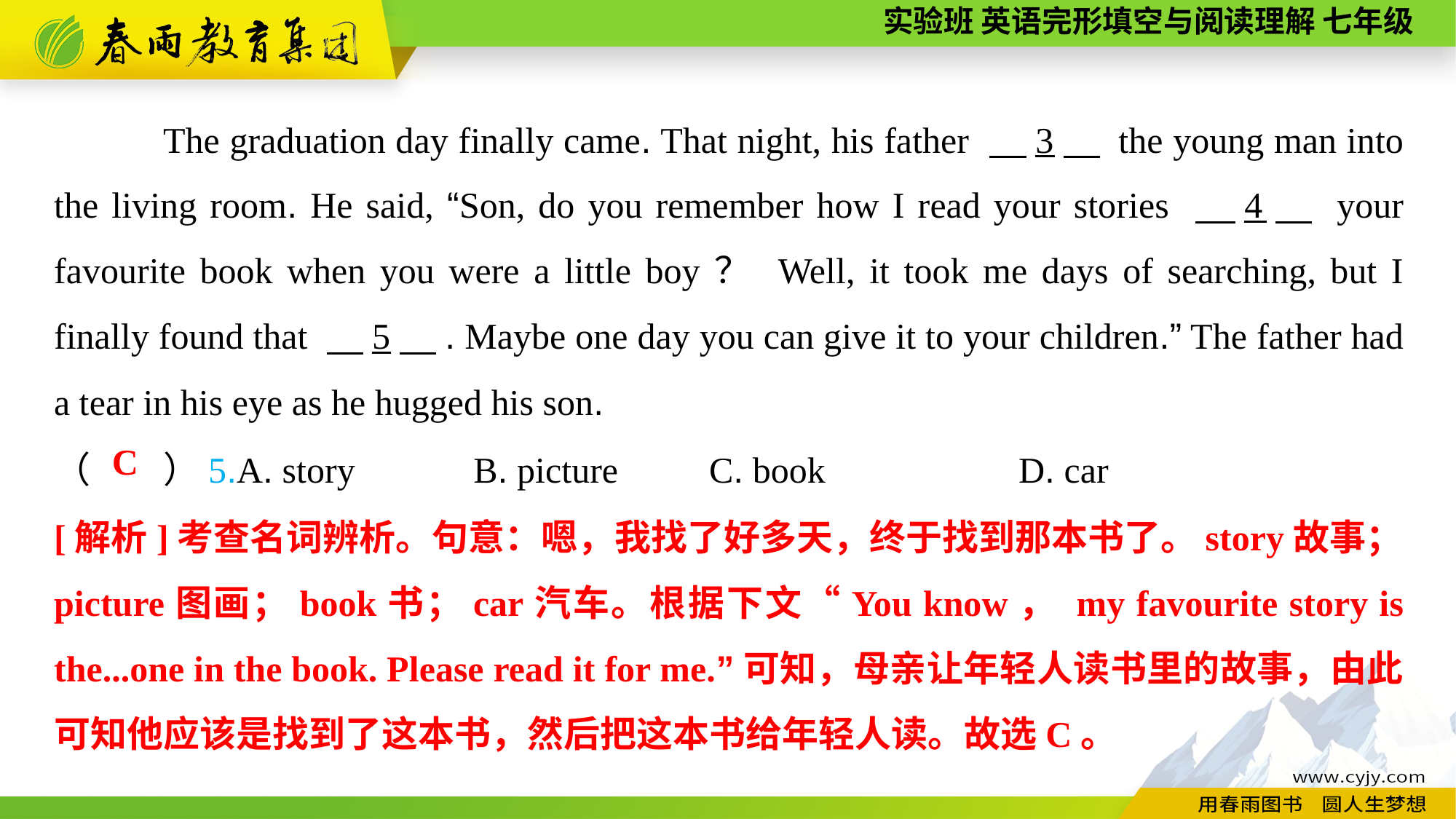

The graduation day finally came. That night, his father 　3　 the young man into the living room. He said, “Son, do you remember how I read your stories 　4　 your favourite book when you were a little boy？ Well, it took me days of searching, but I finally found that 　5　. Maybe one day you can give it to your children.” The father had a tear in his eye as he hugged his son.
（　　）5.A. story             B. picture	C. book	          D. car
C
[解析]考查名词辨析。句意：嗯，我找了好多天，终于找到那本书了。story故事；picture图画；book书；car汽车。根据下文“You know， my favourite story is the...one in the book. Please read it for me.”可知，母亲让年轻人读书里的故事，由此可知他应该是找到了这本书，然后把这本书给年轻人读。故选C。